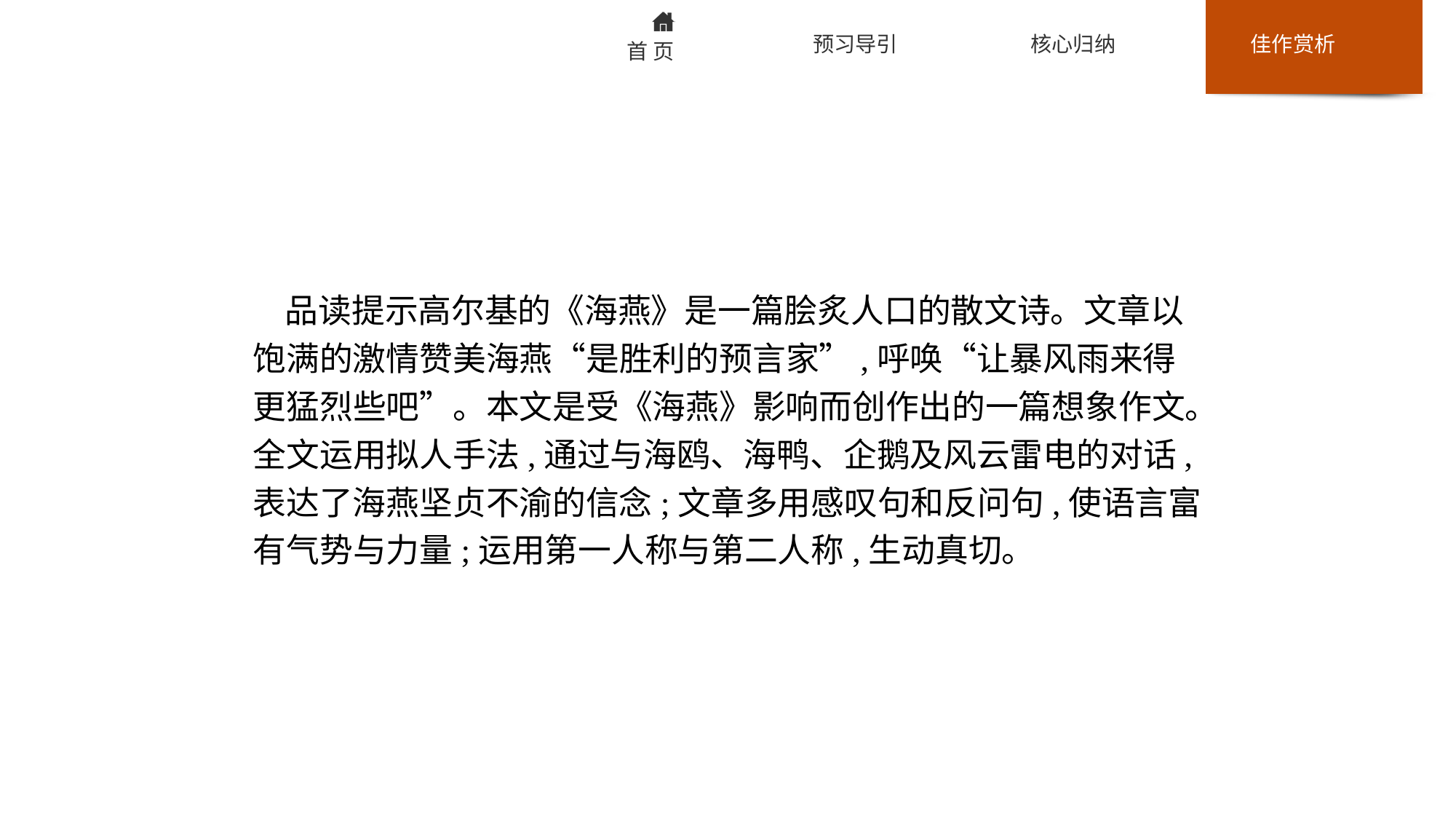

品读提示高尔基的《海燕》是一篇脍炙人口的散文诗。文章以饱满的激情赞美海燕“是胜利的预言家”,呼唤“让暴风雨来得更猛烈些吧”。本文是受《海燕》影响而创作出的一篇想象作文。全文运用拟人手法,通过与海鸥、海鸭、企鹅及风云雷电的对话,表达了海燕坚贞不渝的信念;文章多用感叹句和反问句,使语言富有气势与力量;运用第一人称与第二人称,生动真切。